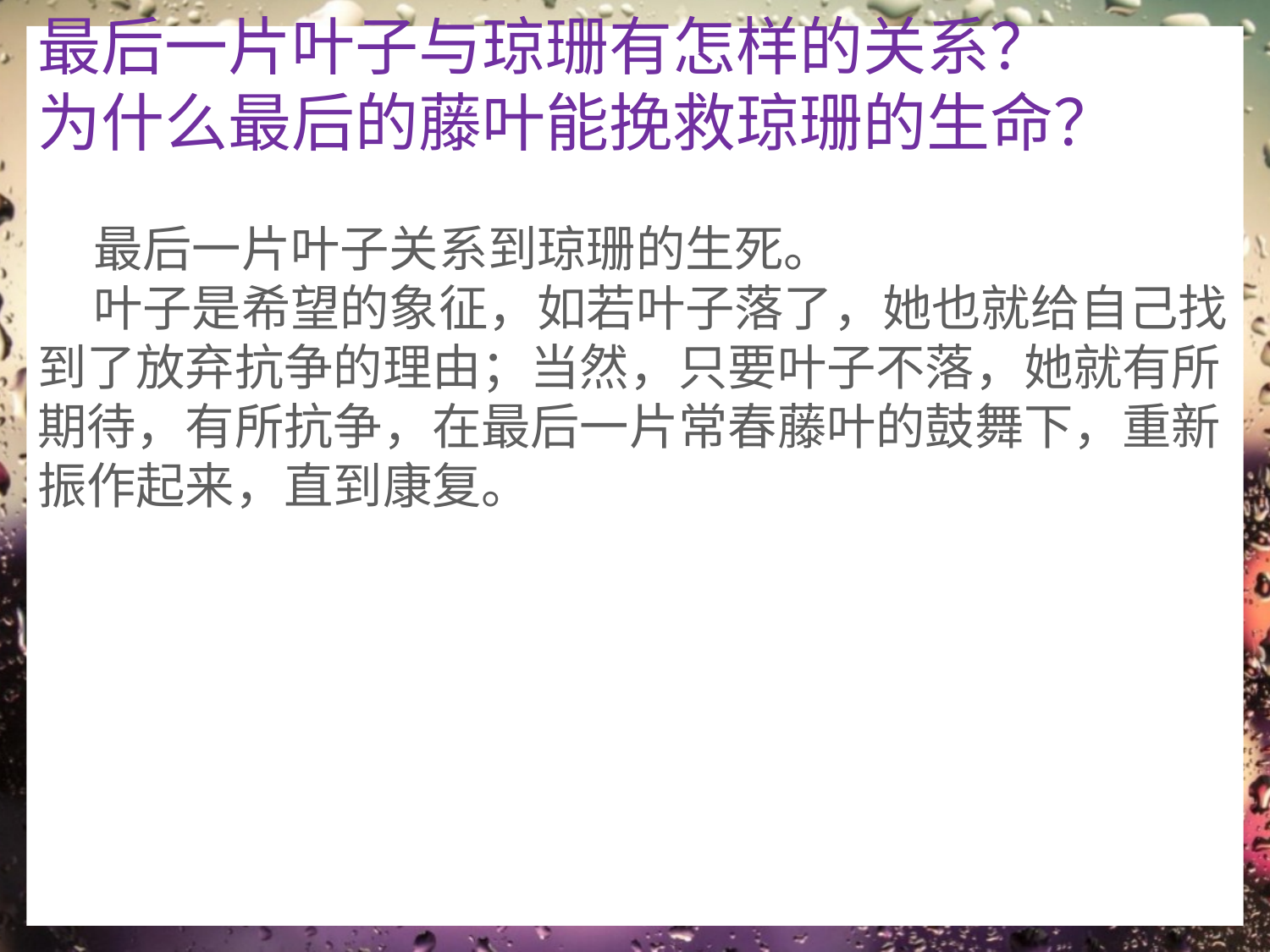

最后一片叶子与琼珊有怎样的关系？
为什么最后的藤叶能挽救琼珊的生命？

    最后一片叶子关系到琼珊的生死。
    叶子是希望的象征，如若叶子落了，她也就给自己找到了放弃抗争的理由；当然，只要叶子不落，她就有所期待，有所抗争，在最后一片常春藤叶的鼓舞下，重新振作起来，直到康复。